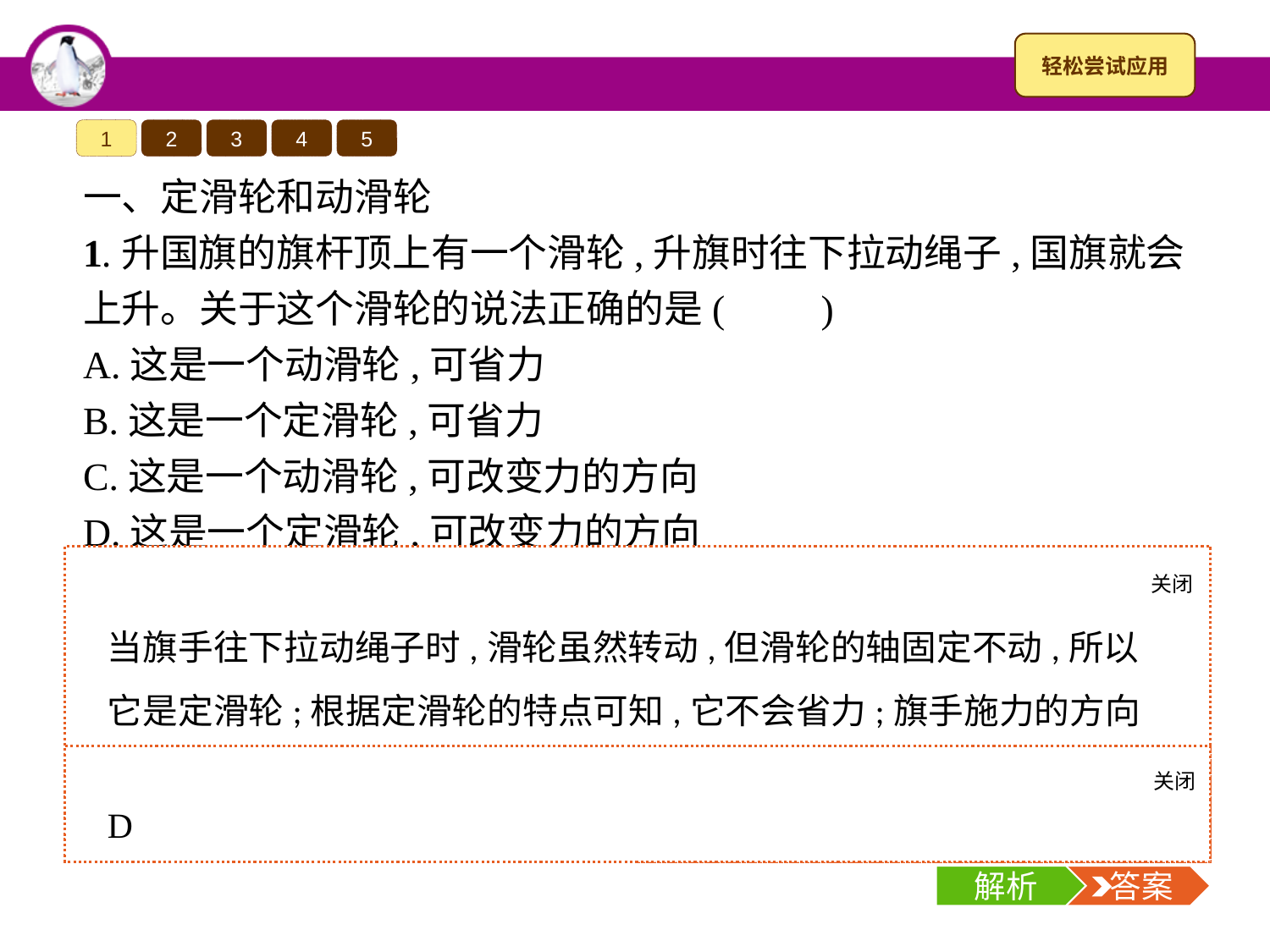

1
2
3
4
5
一、定滑轮和动滑轮
1.升国旗的旗杆顶上有一个滑轮,升旗时往下拉动绳子,国旗就会上升。关于这个滑轮的说法正确的是(　　)
A.这是一个动滑轮,可省力
B.这是一个定滑轮,可省力
C.这是一个动滑轮,可改变力的方向
D.这是一个定滑轮,可改变力的方向

关闭
解析

当旗手往下拉动绳子时,滑轮虽然转动,但滑轮的轴固定不动,所以它是定滑轮;根据定滑轮的特点可知,它不会省力;旗手施力的方向是向下的,但是旗子受到的力是向上的,滑轮使人施加的力的方向发生了改变。

关闭
解析
  答案

D
解析
  答案